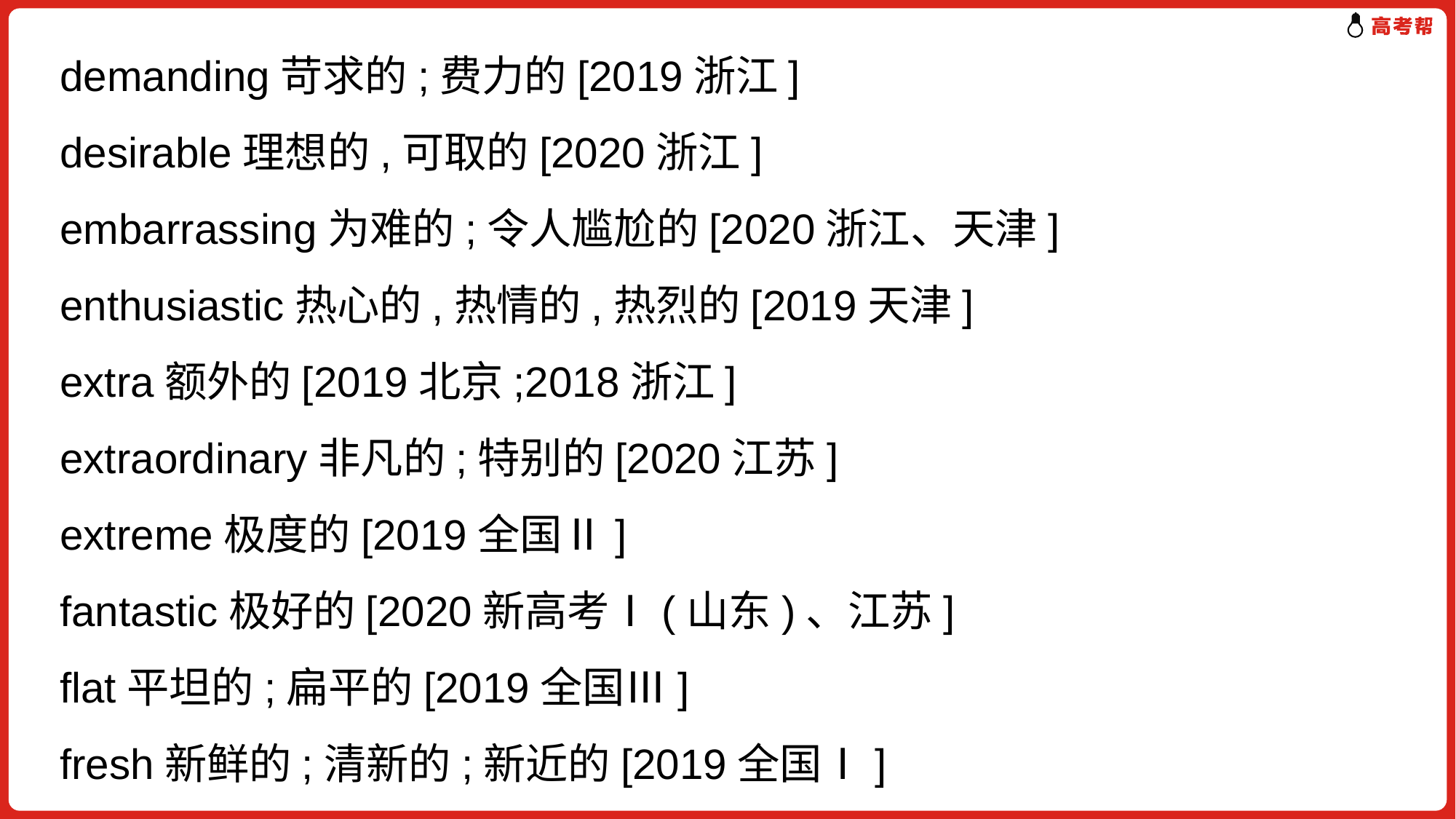

demanding苛求的;费力的[2019浙江]
desirable理想的,可取的[2020浙江]
embarrassing为难的;令人尴尬的[2020浙江、天津]
enthusiastic热心的,热情的,热烈的[2019天津]
extra额外的[2019北京;2018浙江]
extraordinary非凡的;特别的[2020江苏]
extreme极度的[2019全国Ⅱ]
fantastic极好的[2020新高考Ⅰ(山东)、江苏]
flat平坦的;扁平的[2019全国Ⅲ]
fresh新鲜的;清新的;新近的[2019全国Ⅰ]